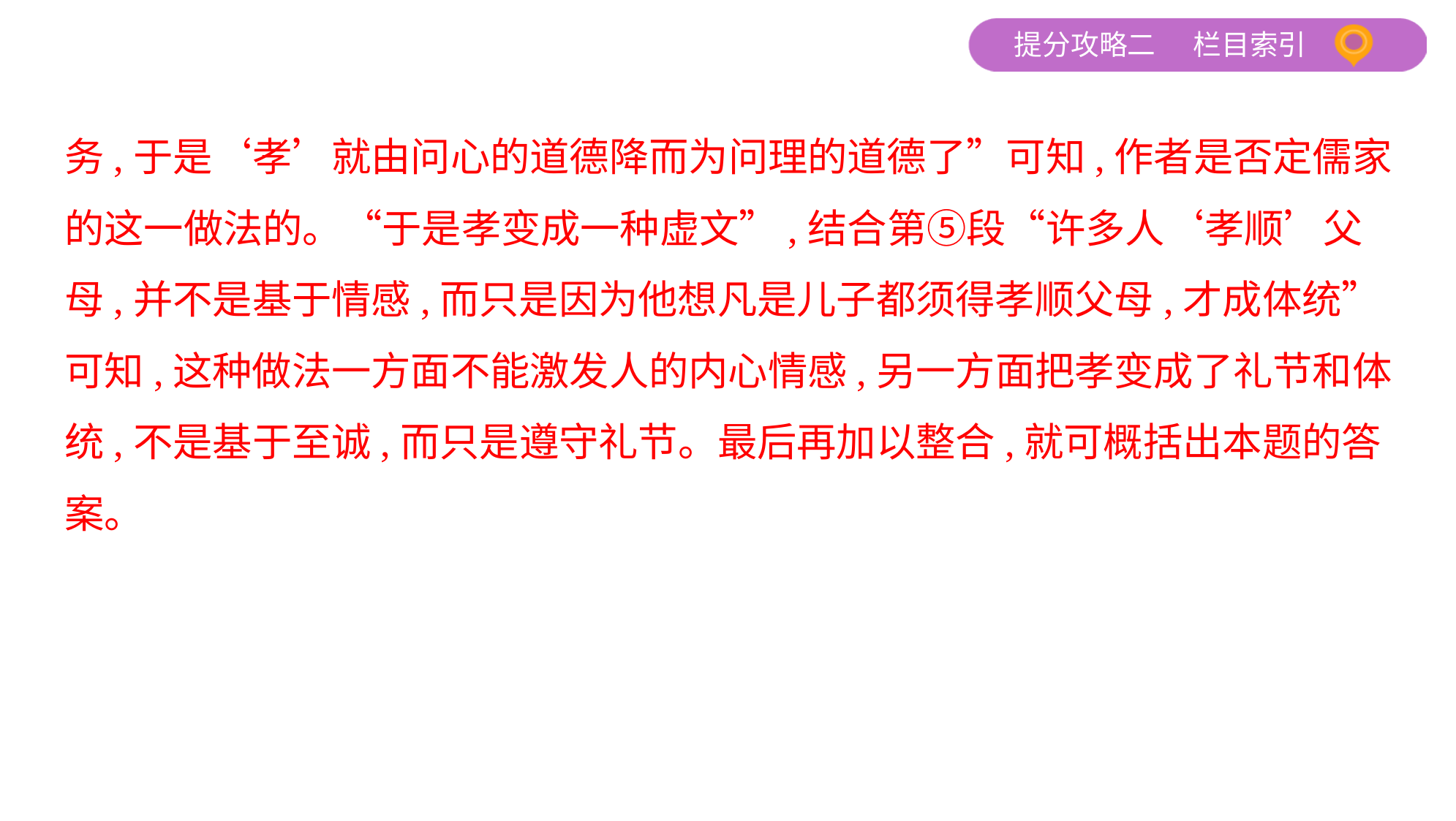

务,于是‘孝’就由问心的道德降而为问理的道德了”可知,作者是否定儒家
的这一做法的。“于是孝变成一种虚文”,结合第⑤段“许多人‘孝顺’父
母,并不是基于情感,而只是因为他想凡是儿子都须得孝顺父母,才成体统”
可知,这种做法一方面不能激发人的内心情感,另一方面把孝变成了礼节和体
统,不是基于至诚,而只是遵守礼节。最后再加以整合,就可概括出本题的答案。